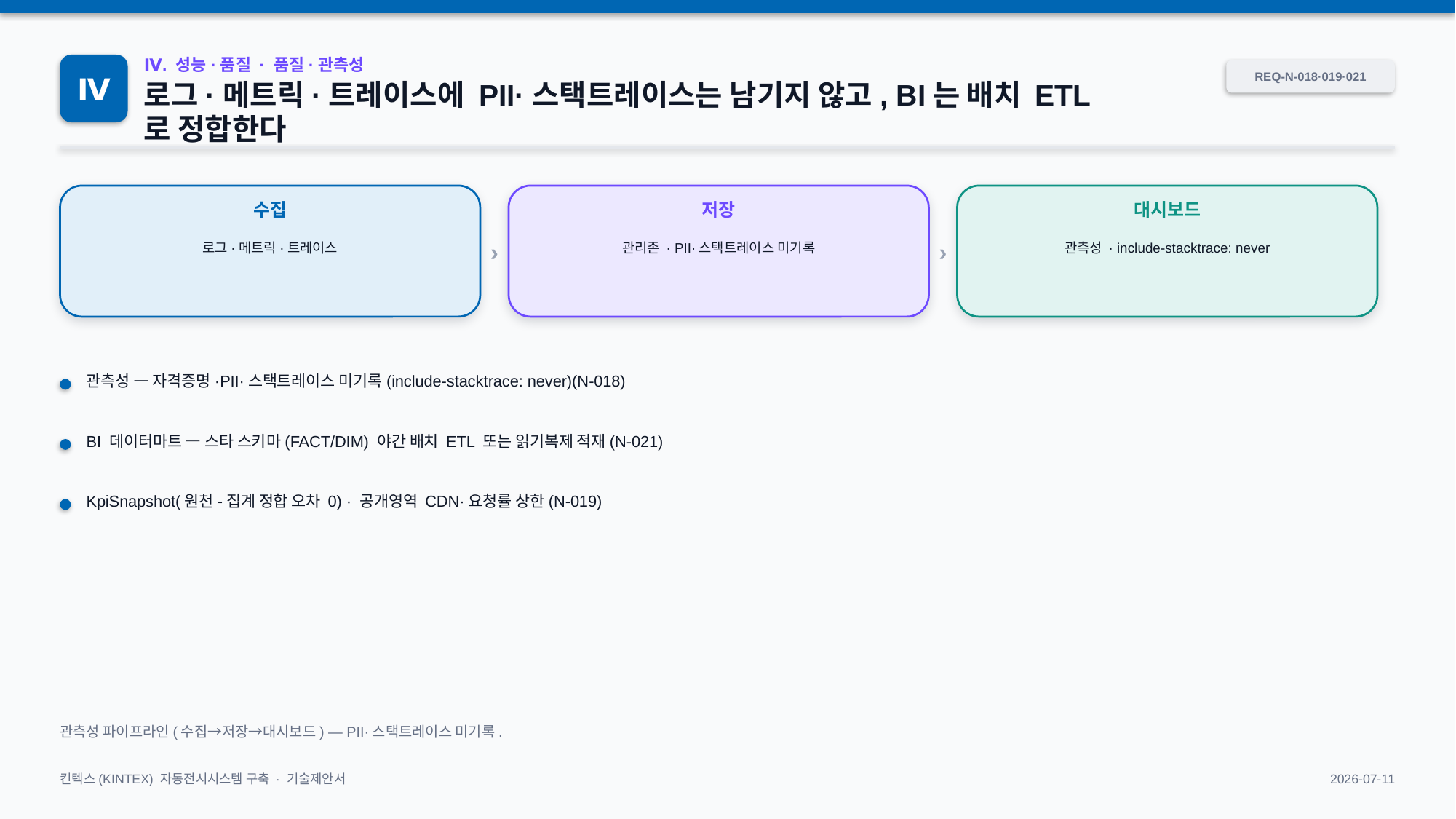

Ⅳ
Ⅳ. 성능·품질 · 품질·관측성

REQ-N-018·019·021
로그·메트릭·트레이스에 PII·스택트레이스는 남기지 않고, BI는 배치 ETL로 정합한다

›

›

수집
저장
대시보드
로그·메트릭·트레이스
관리존 · PII·스택트레이스 미기록
관측성 · include-stacktrace: never
관측성 — 자격증명·PII·스택트레이스 미기록(include-stacktrace: never)(N-018)

BI 데이터마트 — 스타 스키마(FACT/DIM) 야간 배치 ETL 또는 읽기복제 적재(N-021)

KpiSnapshot(원천-집계 정합 오차 0) · 공개영역 CDN·요청률 상한(N-019)

관측성 파이프라인(수집→저장→대시보드) — PII·스택트레이스 미기록.
킨텍스(KINTEX) 자동전시시스템 구축 · 기술제안서
2026-07-11